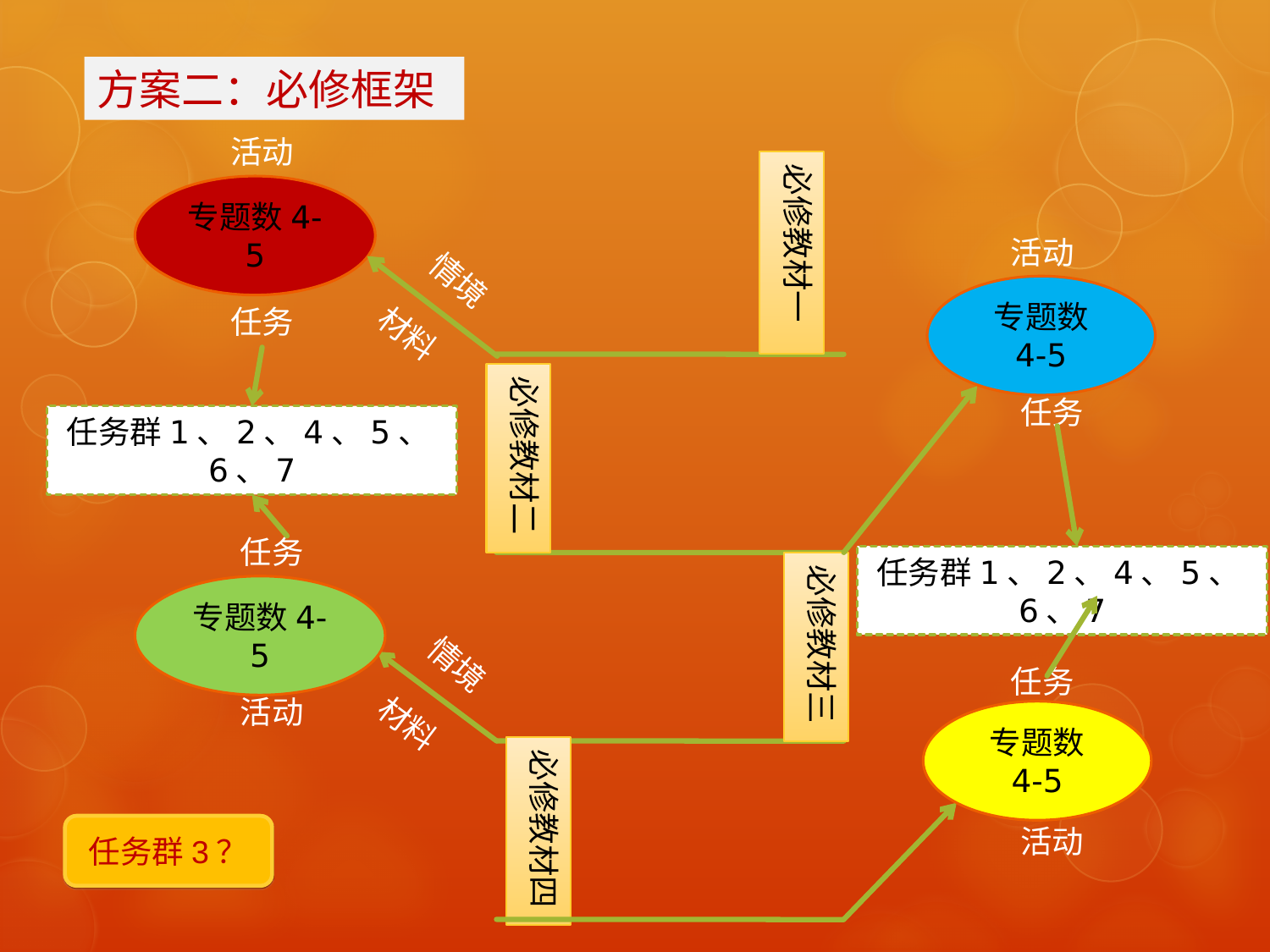

方案二：必修框架
活动
必修教材一
专题数4-5
活动
情境
专题数
4-5
任务
材料
必修教材二
任务
任务群1、2、4、5、6、7
任务
任务群1、2、4、5、6、7
必修教材三
专题数4-5
情境
任务
活动
材料
专题数
4-5
必修教材四
任务群3？
活动